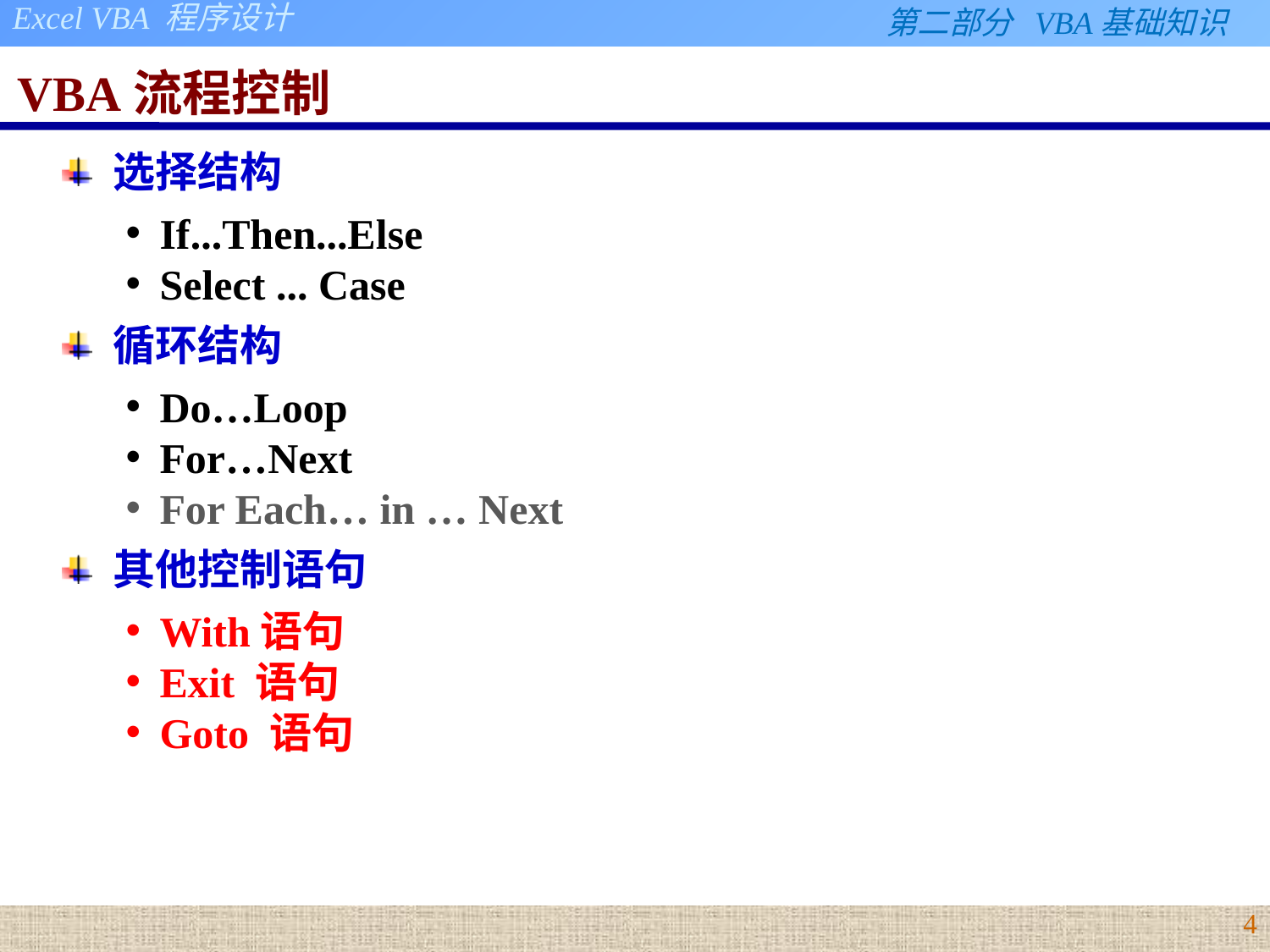

# VBA流程控制
选择结构
If...Then...Else
Select ... Case
循环结构
Do…Loop
For…Next
For Each… in … Next
其他控制语句
With语句
Exit 语句
Goto 语句